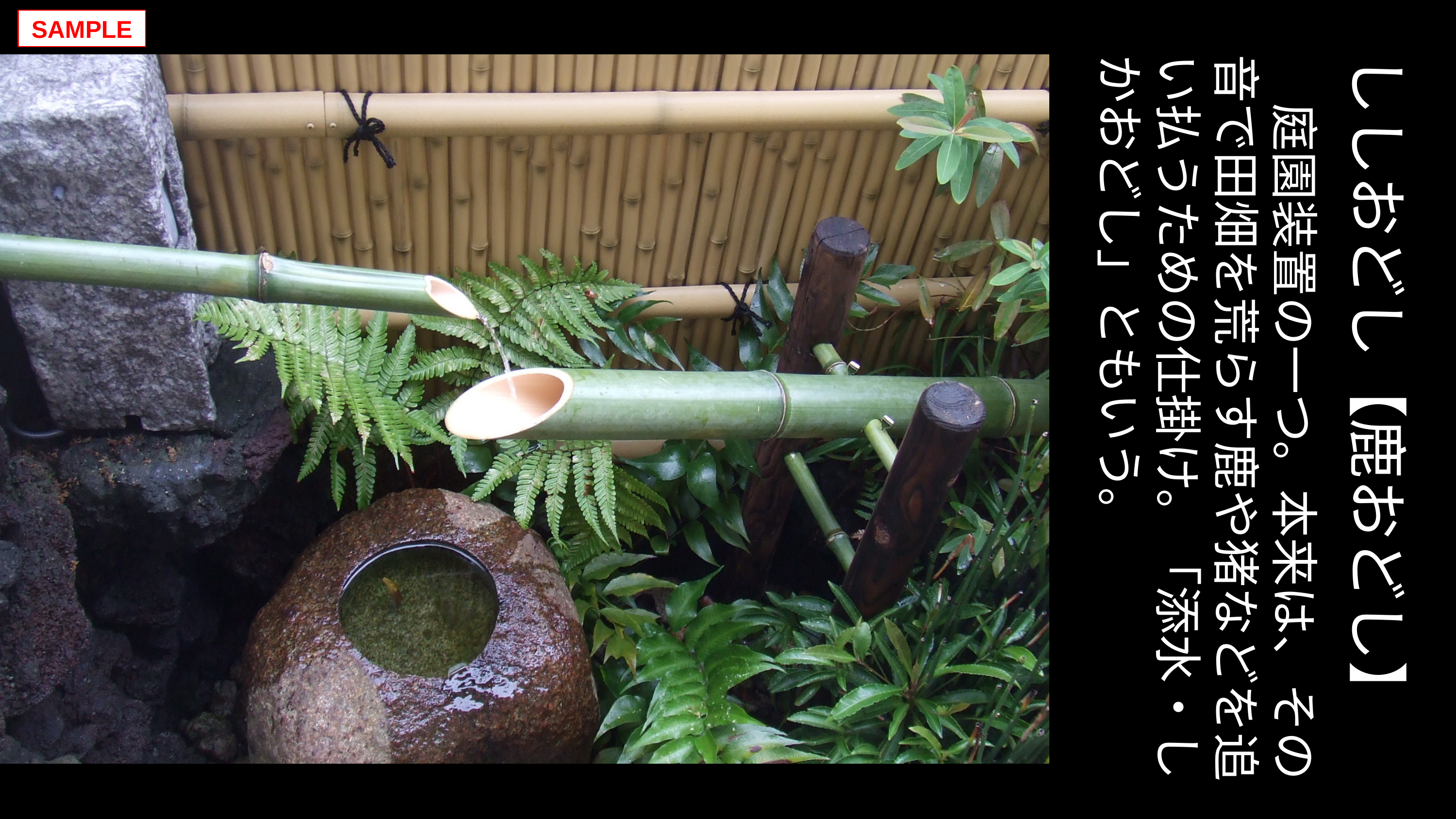

SAMPLE

ししおどし【鹿おどし】
　庭園装置の一つ。本来は、その音で田畑を荒らす鹿や猪などを追い払うための仕掛け。「添水・しかおどし」ともいう。